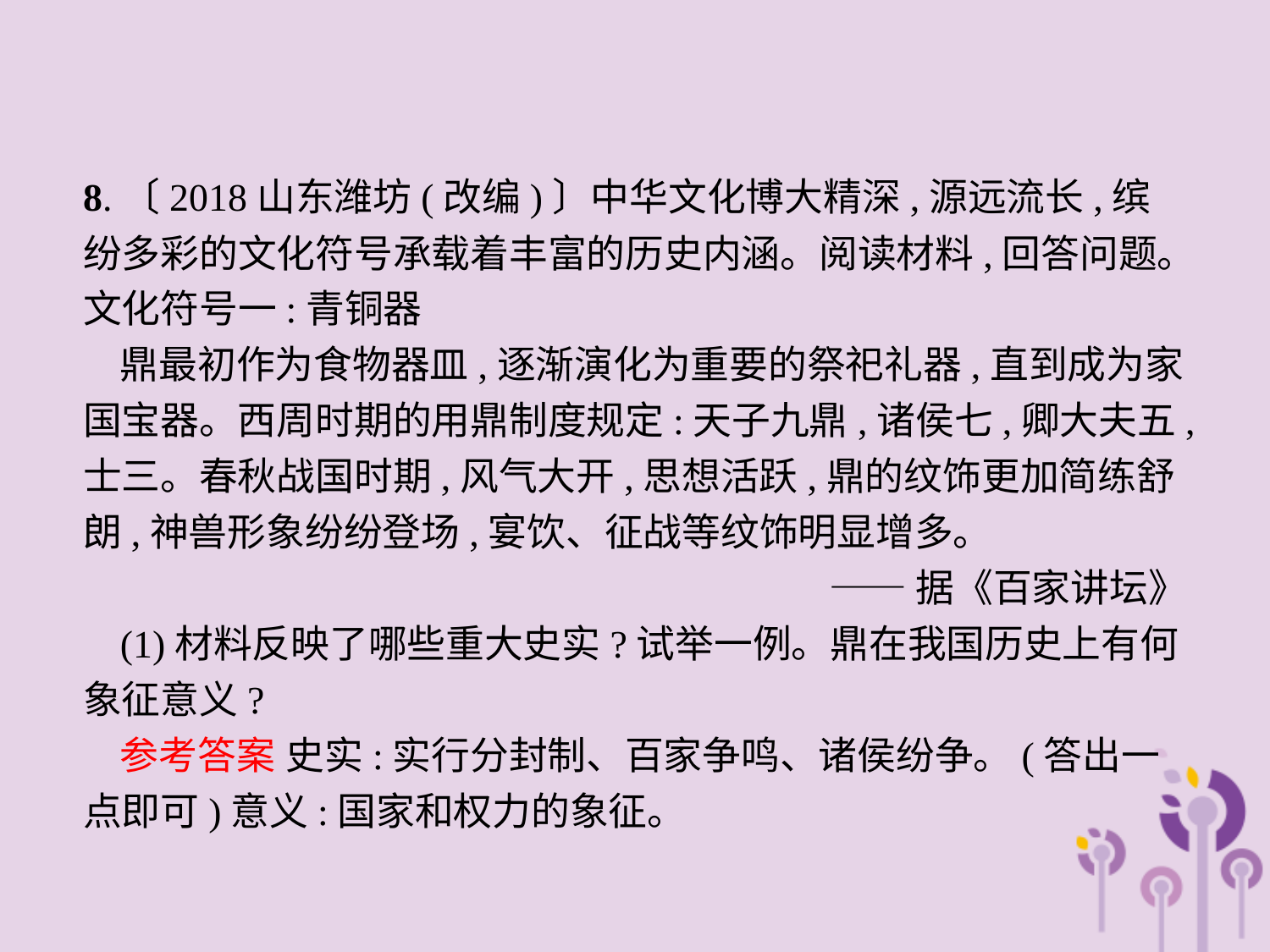

8.〔2018山东潍坊(改编)〕中华文化博大精深,源远流长,缤纷多彩的文化符号承载着丰富的历史内涵。阅读材料,回答问题。
文化符号一:青铜器
鼎最初作为食物器皿,逐渐演化为重要的祭祀礼器,直到成为家国宝器。西周时期的用鼎制度规定:天子九鼎,诸侯七,卿大夫五,士三。春秋战国时期,风气大开,思想活跃,鼎的纹饰更加简练舒朗,神兽形象纷纷登场,宴饮、征战等纹饰明显增多。
——据《百家讲坛》
(1)材料反映了哪些重大史实?试举一例。鼎在我国历史上有何象征意义?
参考答案 史实:实行分封制、百家争鸣、诸侯纷争。(答出一点即可)意义:国家和权力的象征。